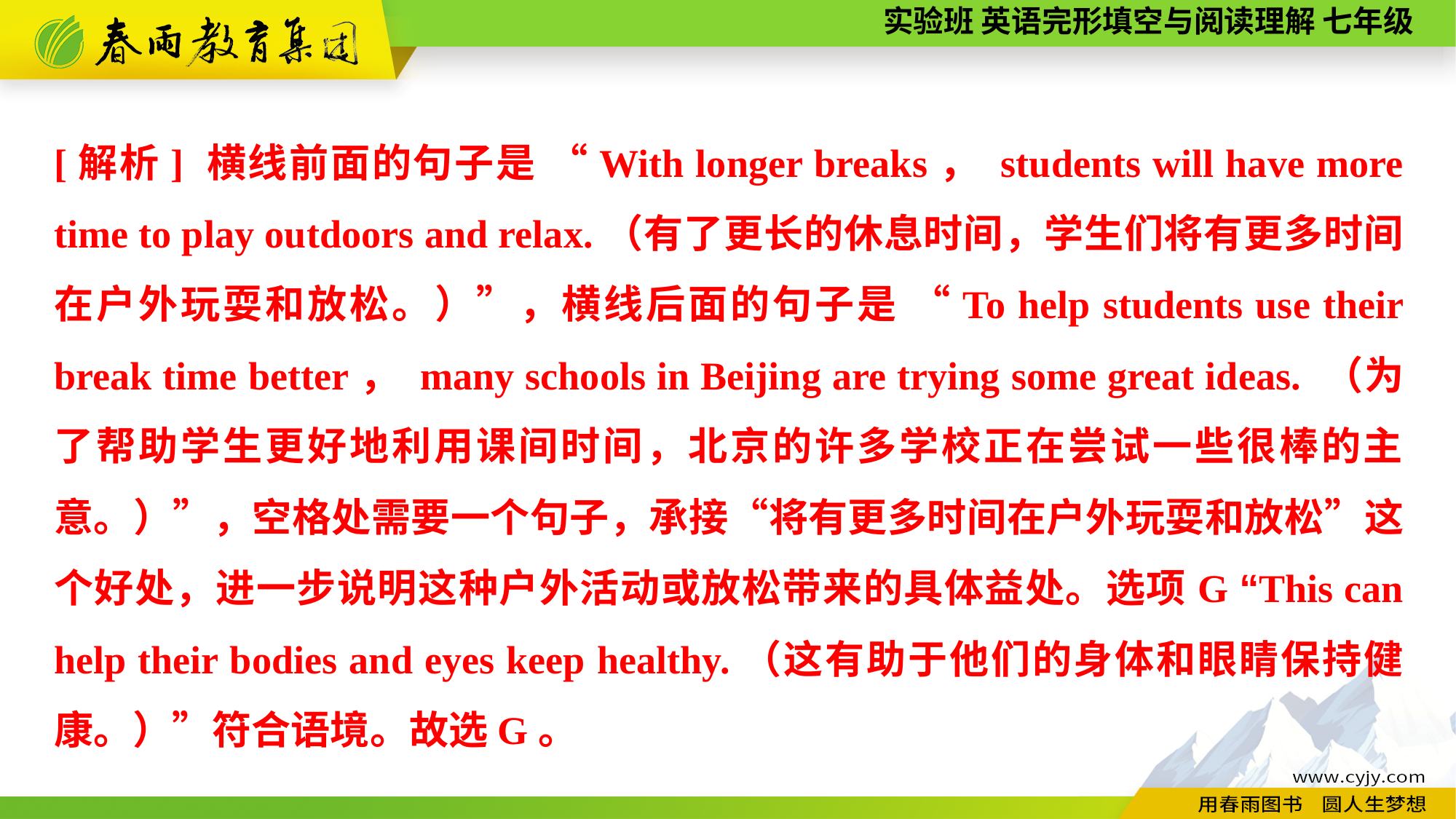

[解析] 横线前面的句子是 “With longer breaks， students will have more time to play outdoors and relax.（有了更长的休息时间，学生们将有更多时间在户外玩耍和放松。）”，横线后面的句子是 “To help students use their break time better， many schools in Beijing are trying some great ideas. （为了帮助学生更好地利用课间时间，北京的许多学校正在尝试一些很棒的主意。）”，空格处需要一个句子，承接“将有更多时间在户外玩耍和放松”这个好处，进一步说明这种户外活动或放松带来的具体益处。选项G “This can help their bodies and eyes keep healthy.（这有助于他们的身体和眼睛保持健康。）”符合语境。故选G。